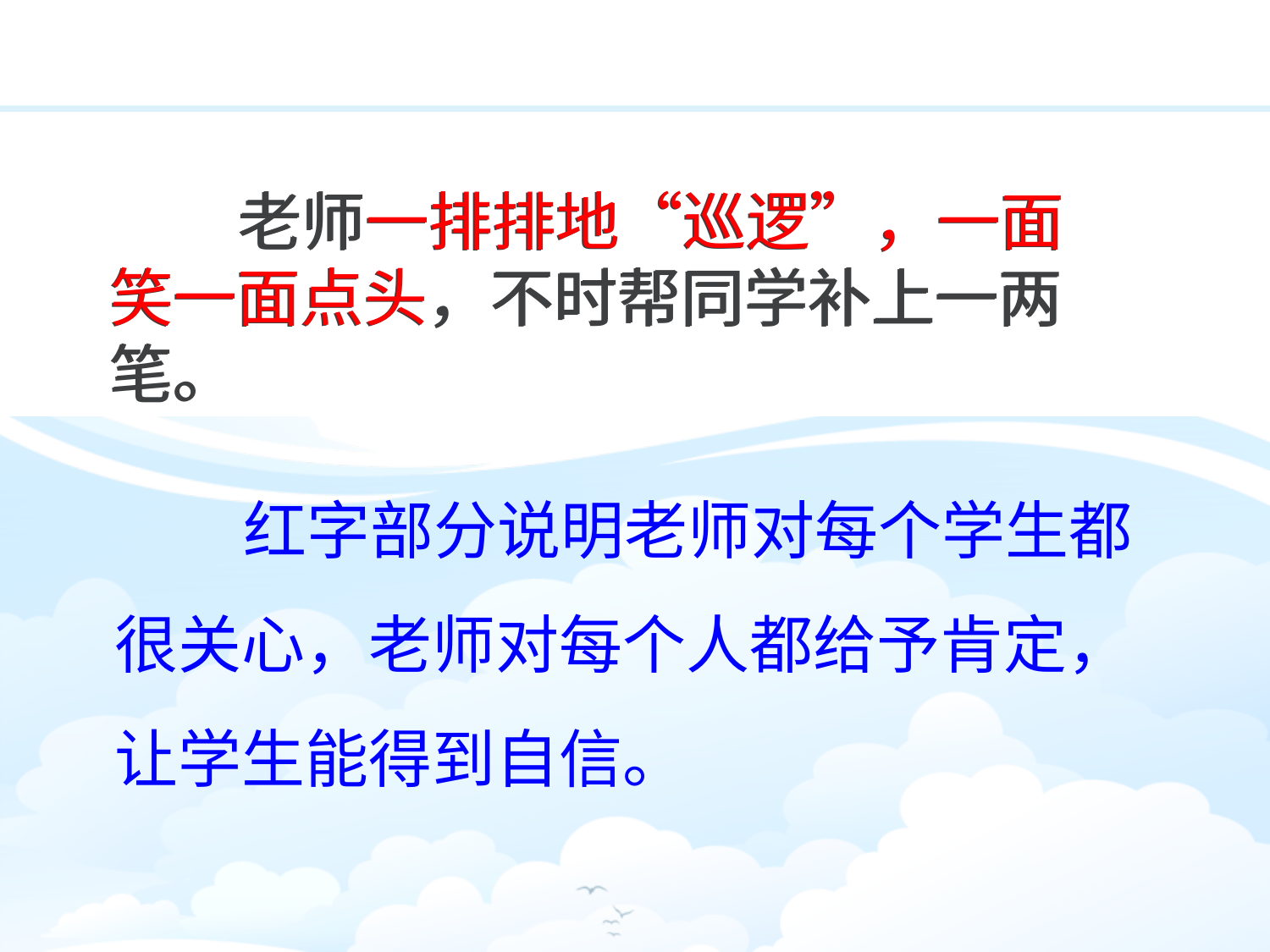

老师一排排地“巡逻”，一面笑一面点头，不时帮同学补上一两笔。
        老师一排排地“巡逻”，一面笑一面点头，不时帮同学补上一两笔。
        红字部分说明老师对每个学生都很关心，老师对每个人都给予肯定，让学生能得到自信。